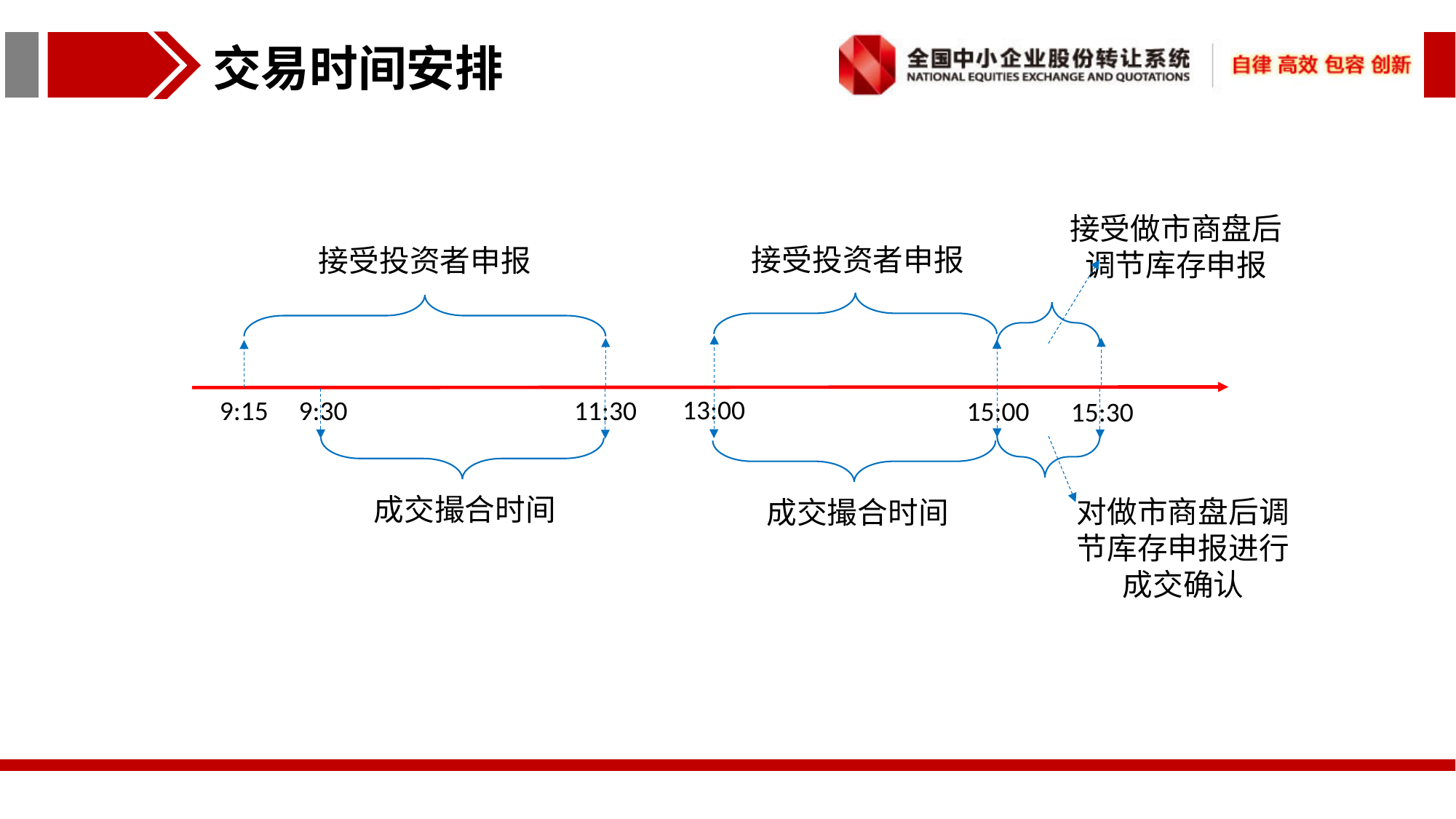

交易时间安排

接受做市商盘后调节库存申报
接受投资者申报
接受投资者申报

13:00
9:15
9:30
11:30
15:00
15:30

成交撮合时间
对做市商盘后调节库存申报进行成交确认
成交撮合时间
42